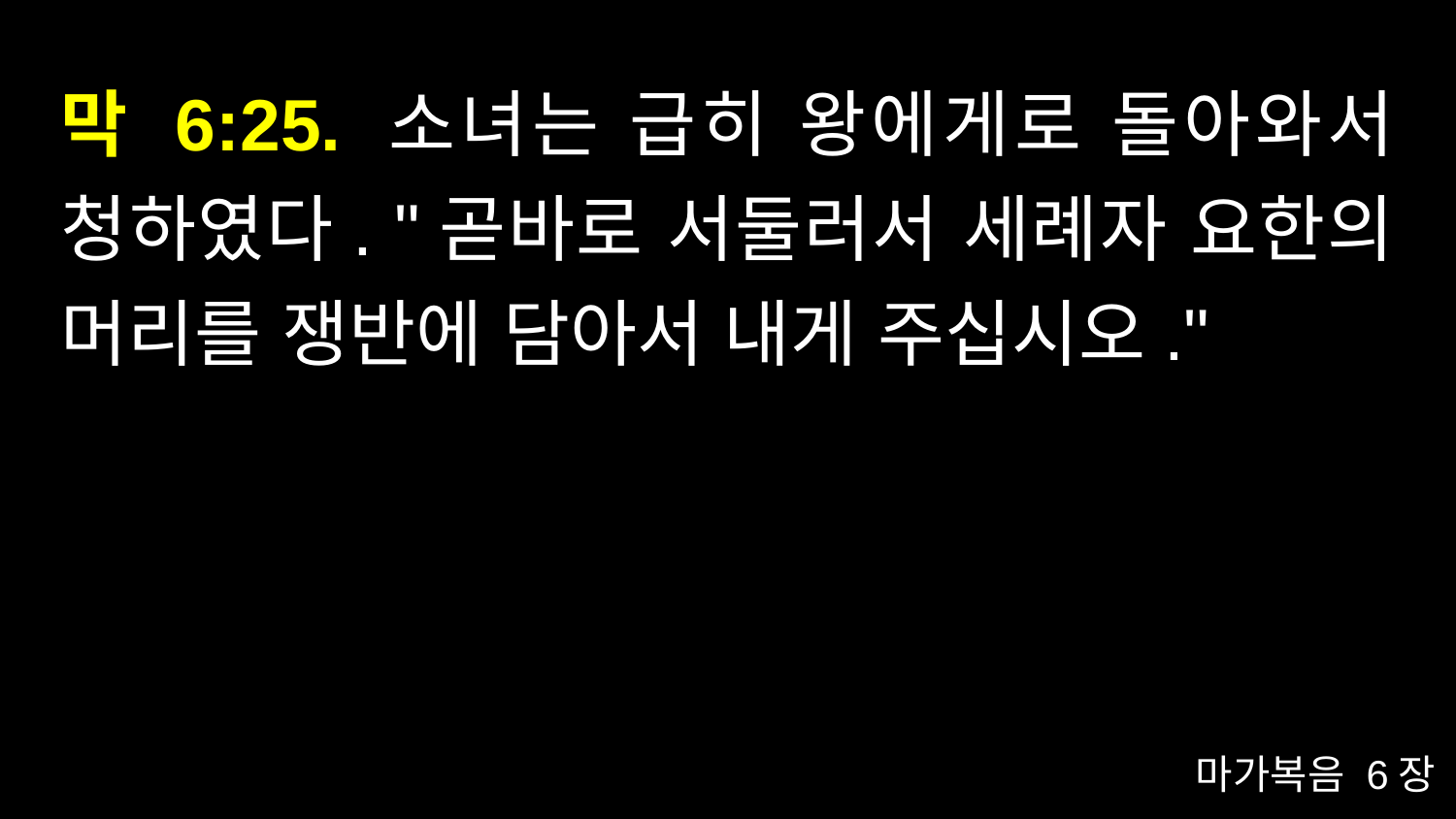

# 막 6:25. 소녀는 급히 왕에게로 돌아와서 청하였다. "곧바로 서둘러서 세례자 요한의 머리를 쟁반에 담아서 내게 주십시오."
마가복음 6장